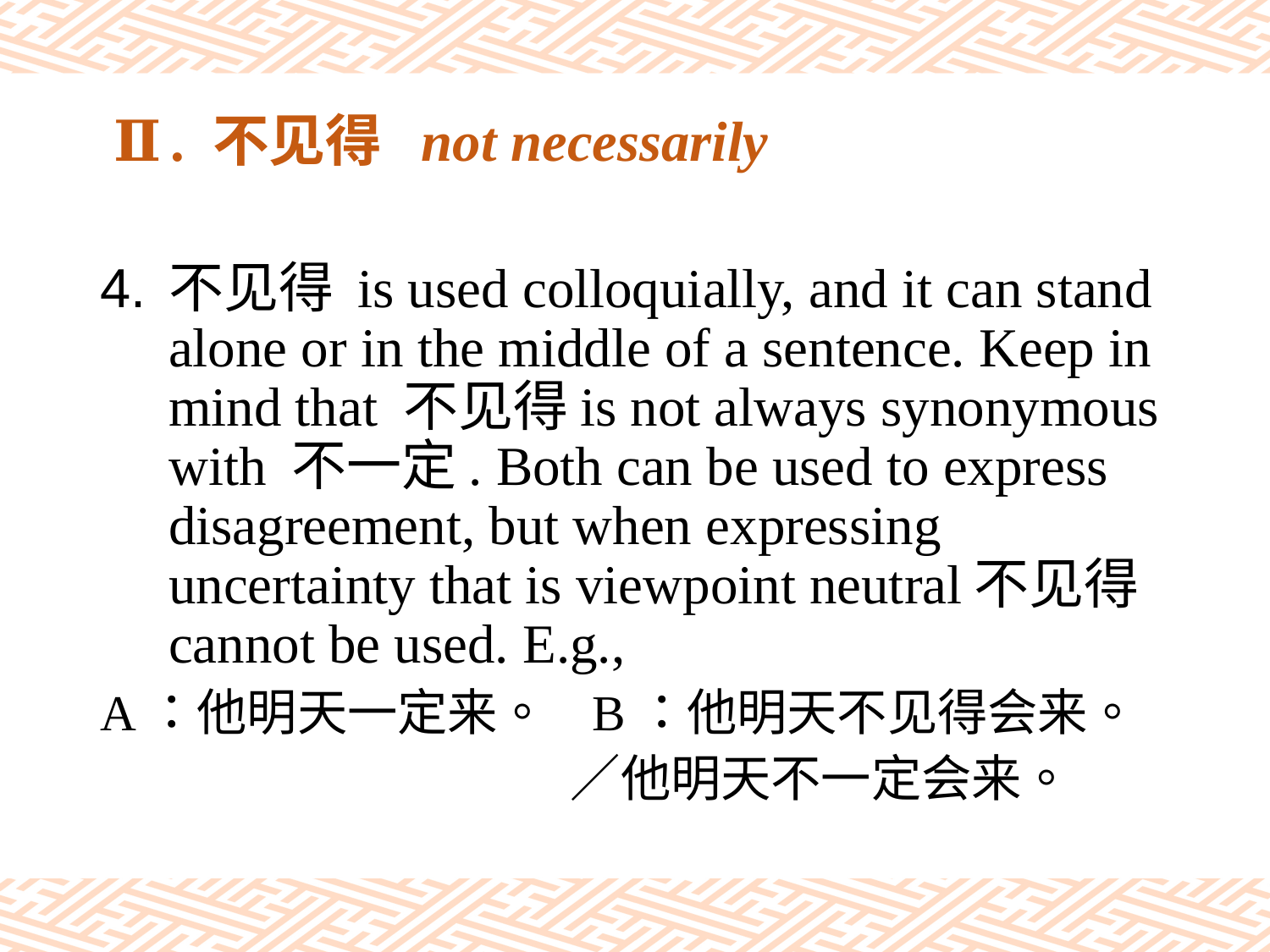

# Ⅱ. 不见得  not necessarily
不见得 is used colloquially, and it can stand alone or in the middle of a sentence. Keep in mind that 不见得is not always synonymous with 不一定. Both can be used to express disagreement, but when expressing uncertainty that is viewpoint neutral不见得 cannot be used. E.g.,
A：他明天一定来。   B：他明天不见得会来。
                                         ／他明天不一定会来。